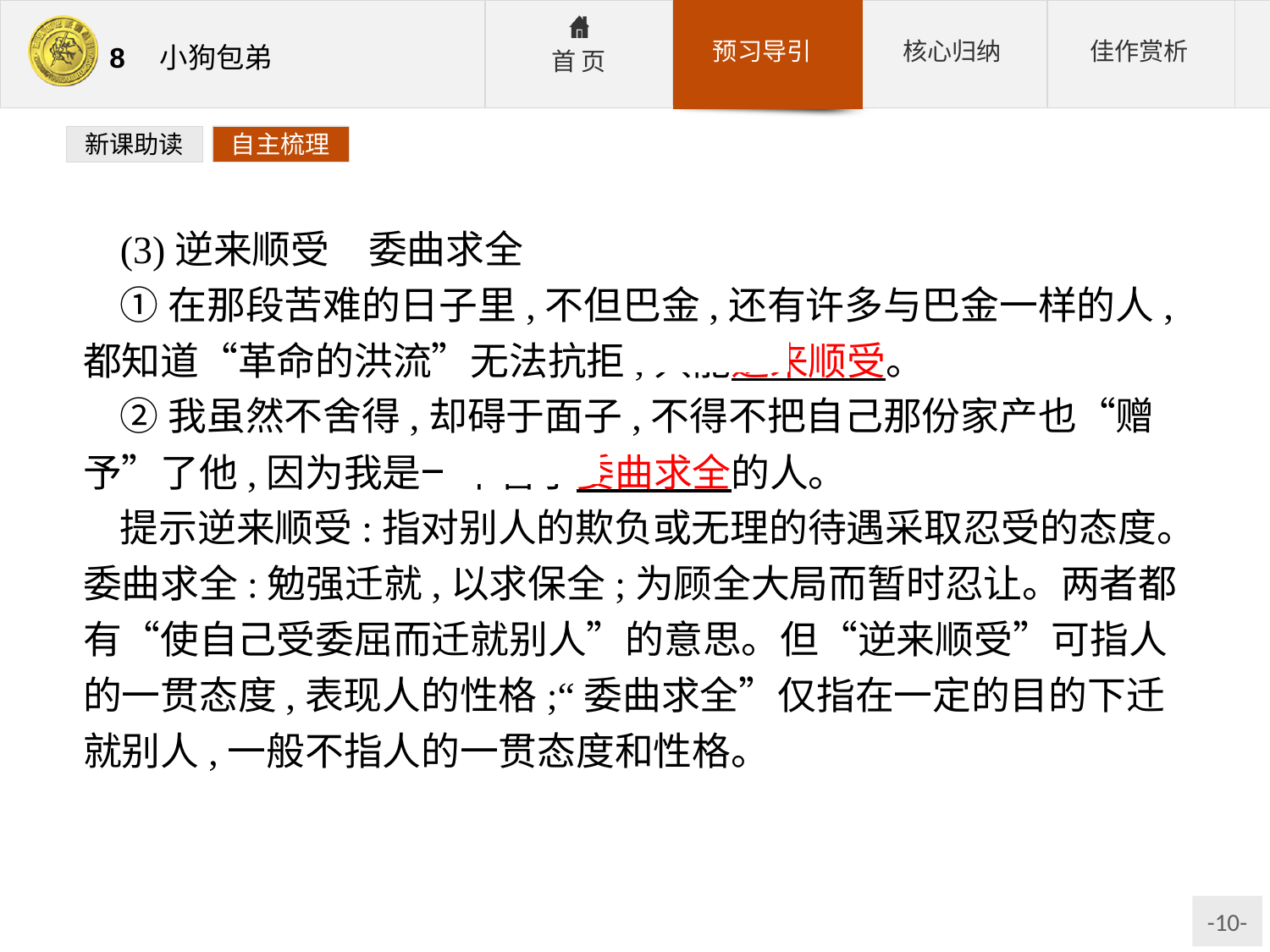

新课助读
自主梳理
(3)逆来顺受　委曲求全
①在那段苦难的日子里,不但巴金,还有许多与巴金一样的人,都知道“革命的洪流”无法抗拒,只能逆来顺受。
②我虽然不舍得,却碍于面子,不得不把自己那份家产也“赠予”了他,因为我是一个善于委曲求全的人。
提示逆来顺受:指对别人的欺负或无理的待遇采取忍受的态度。委曲求全:勉强迁就,以求保全;为顾全大局而暂时忍让。两者都有“使自己受委屈而迁就别人”的意思。但“逆来顺受”可指人的一贯态度,表现人的性格;“委曲求全”仅指在一定的目的下迁就别人,一般不指人的一贯态度和性格。